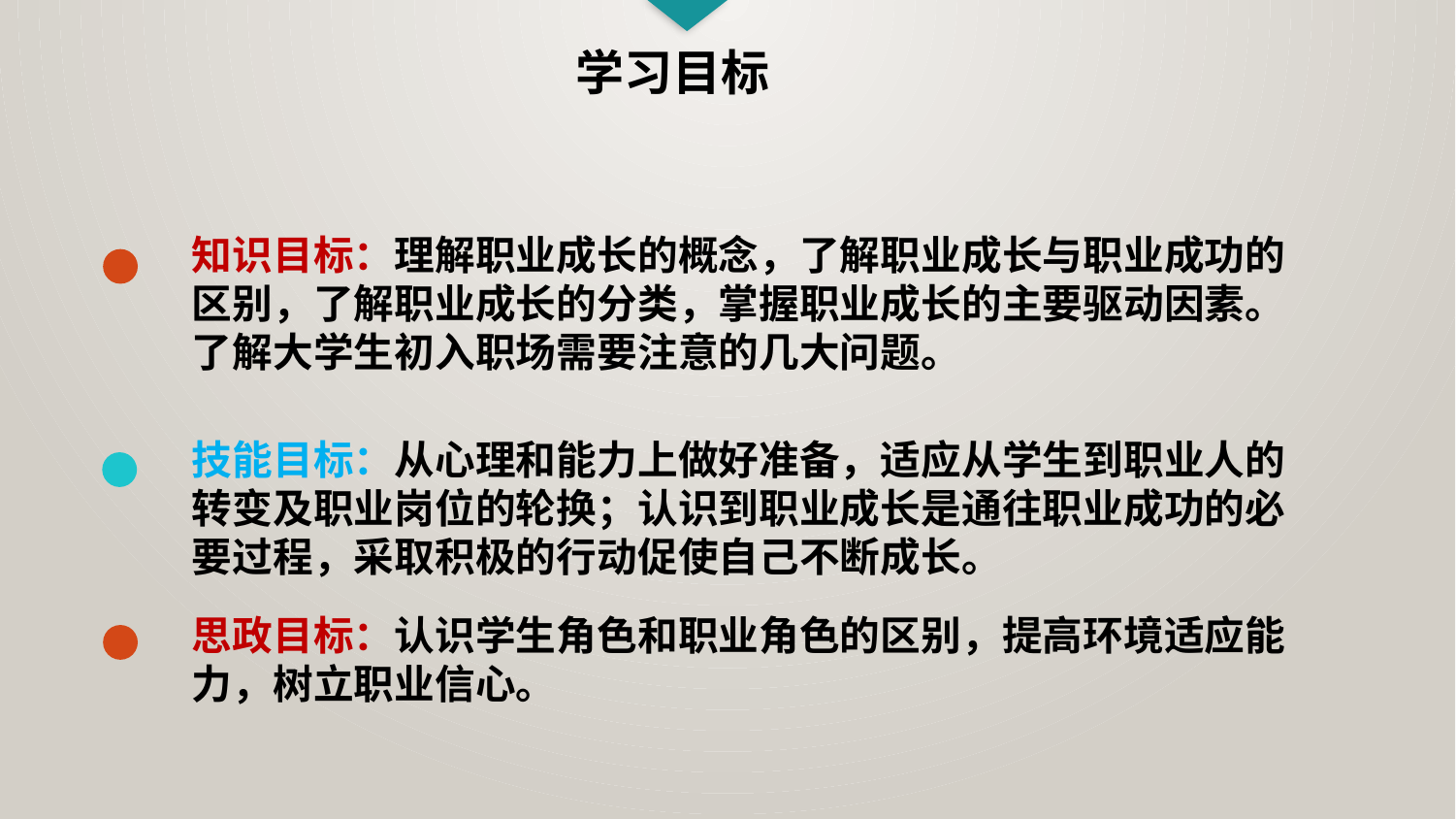

学习目标
知识目标：理解职业成长的概念，了解职业成长与职业成功的区别，了解职业成长的分类，掌握职业成长的主要驱动因素。了解大学生初入职场需要注意的几大问题。

技能目标：从心理和能力上做好准备，适应从学生到职业人的转变及职业岗位的轮换；认识到职业成长是通往职业成功的必要过程，采取积极的行动促使自己不断成长。

思政目标：认识学生角色和职业角色的区别，提高环境适应能力，树立职业信心。

3